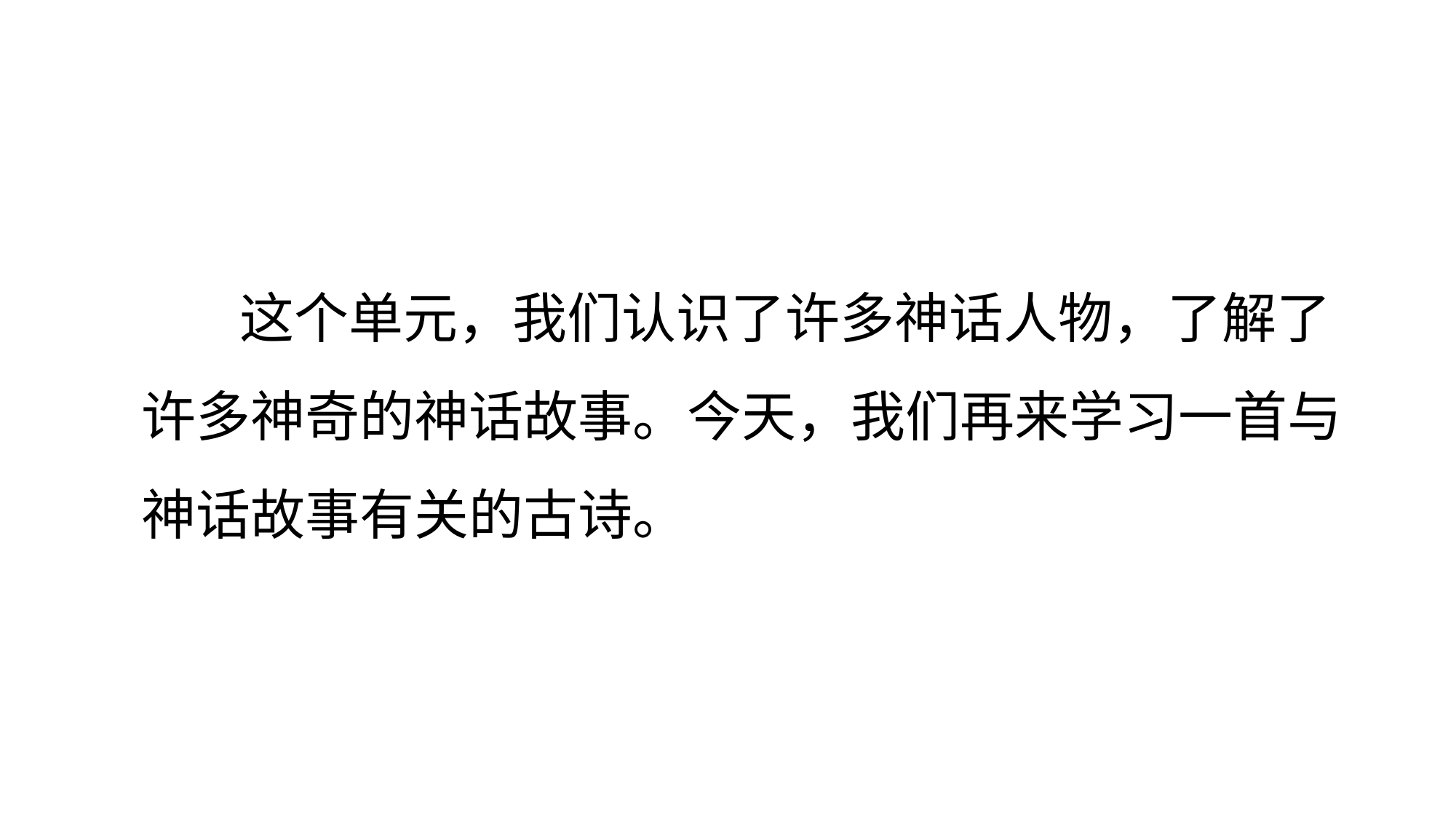

这个单元，我们认识了许多神话人物，了解了许多神奇的神话故事。今天，我们再来学习一首与神话故事有关的古诗。